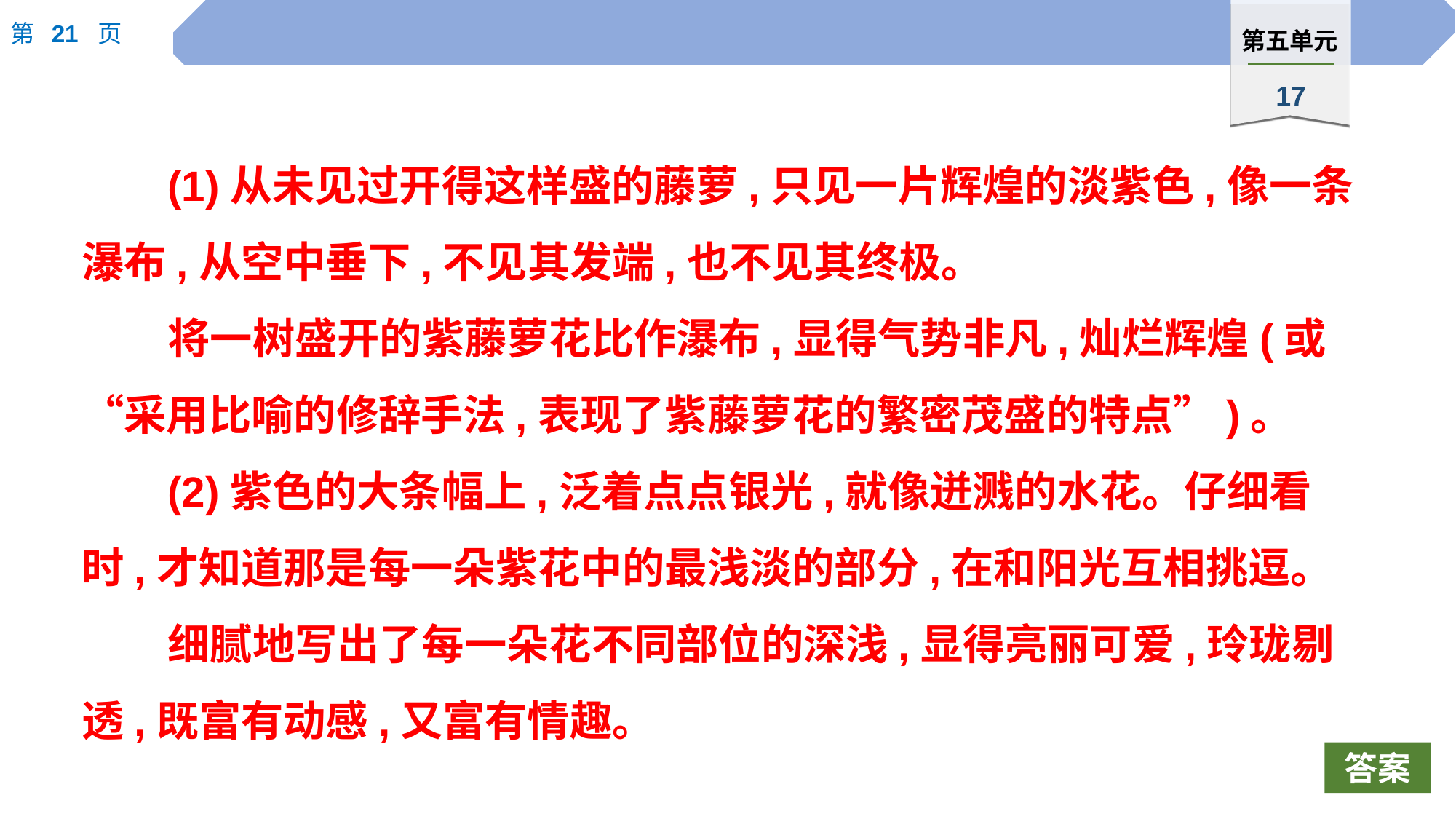

(1)从未见过开得这样盛的藤萝,只见一片辉煌的淡紫色,像一条瀑布,从空中垂下,不见其发端,也不见其终极。
将一树盛开的紫藤萝花比作瀑布,显得气势非凡,灿烂辉煌(或“采用比喻的修辞手法,表现了紫藤萝花的繁密茂盛的特点”)。
(2)紫色的大条幅上,泛着点点银光,就像迸溅的水花。仔细看时,才知道那是每一朵紫花中的最浅淡的部分,在和阳光互相挑逗。
细腻地写出了每一朵花不同部位的深浅,显得亮丽可爱,玲珑剔透,既富有动感,又富有情趣。
答案